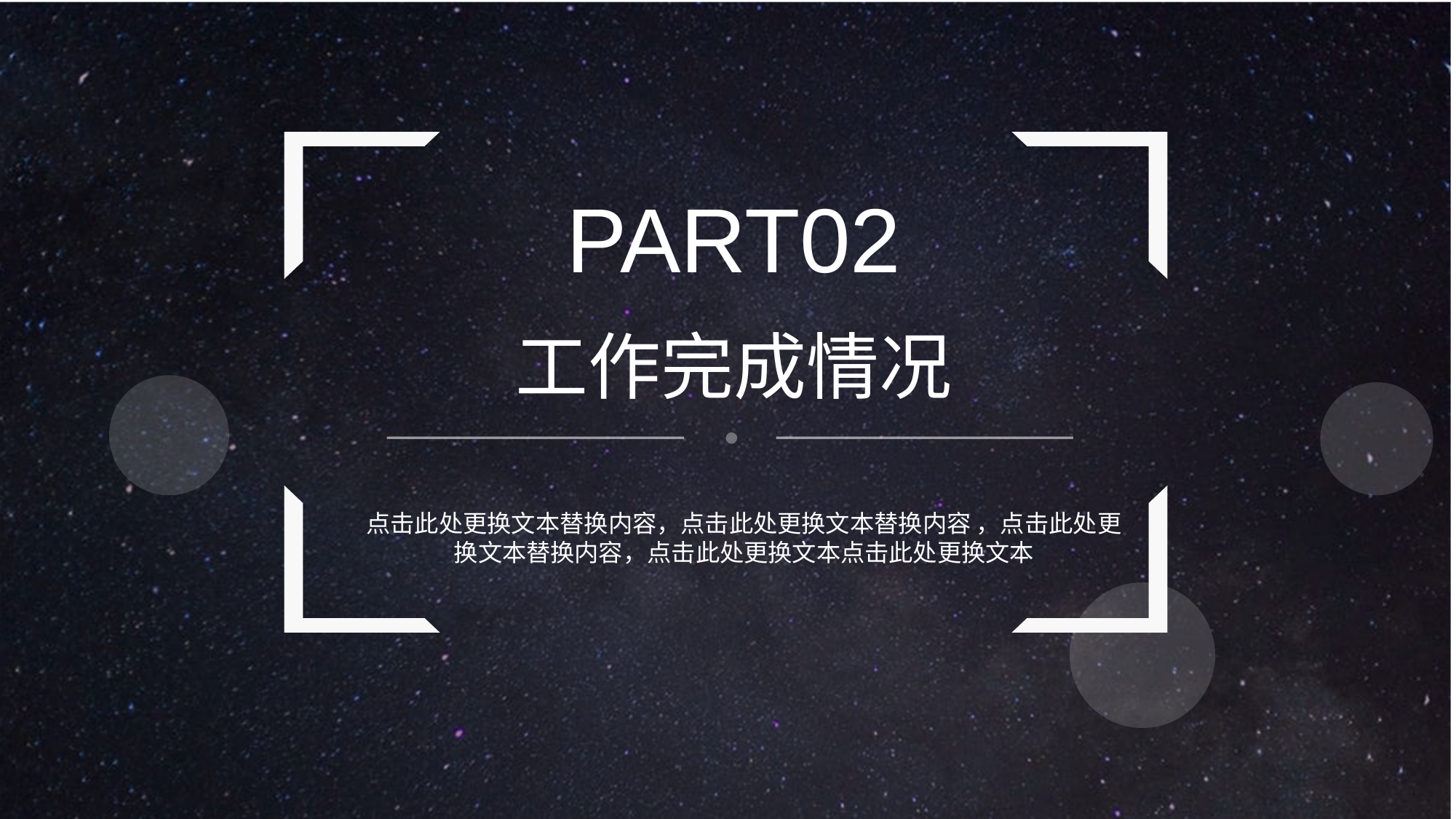

PART02
工作完成情况

点击此处更换文本替换内容，点击此处更换文本替换内容 ，点击此处更换文本替换内容，点击此处更换文本点击此处更换文本